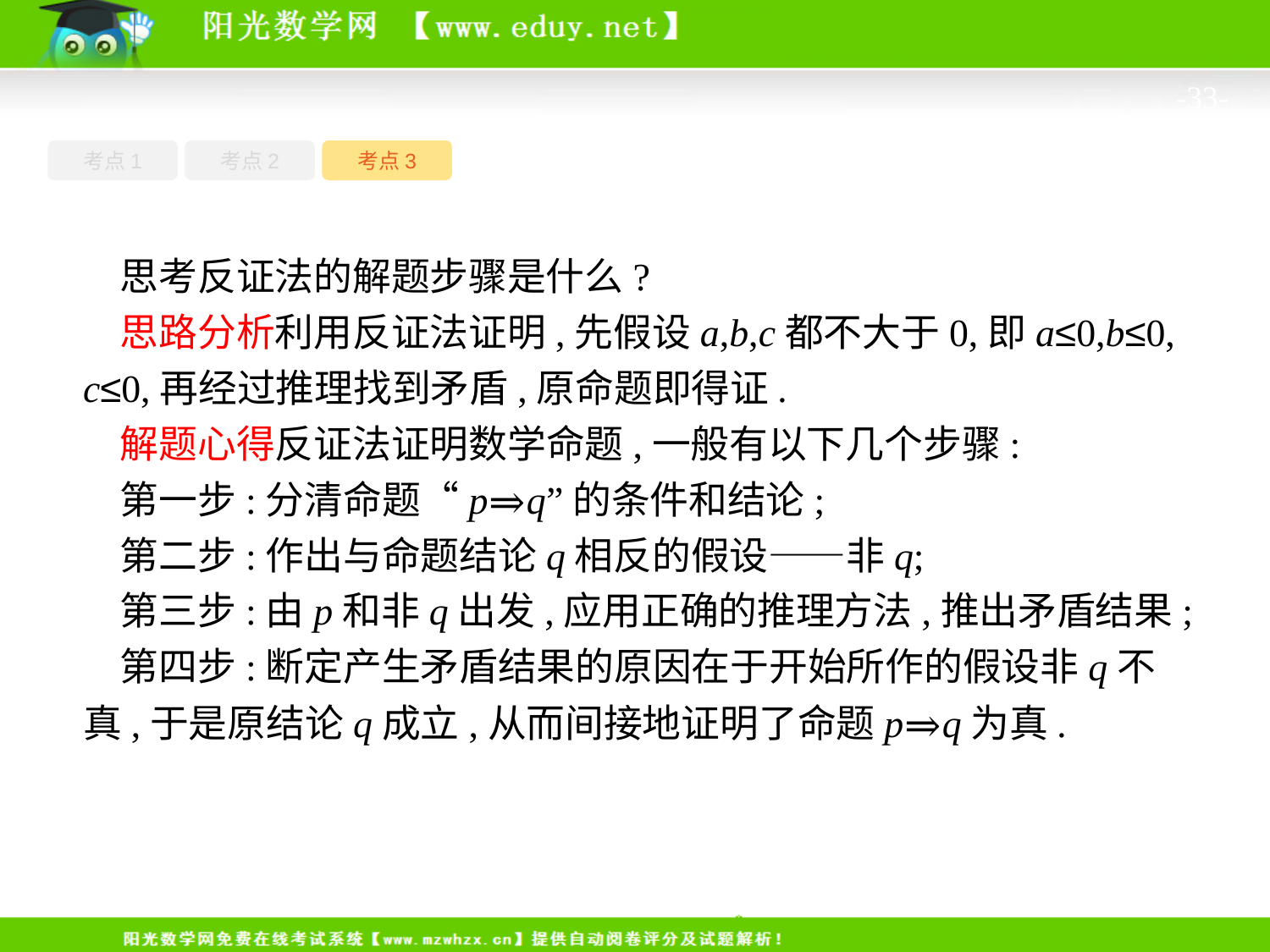

-33-
考点1
考点3
考点2
思考反证法的解题步骤是什么?
思路分析利用反证法证明,先假设a,b,c都不大于0,即a≤0,b≤0, c≤0,再经过推理找到矛盾,原命题即得证.
解题心得反证法证明数学命题,一般有以下几个步骤:
第一步:分清命题“p⇒q”的条件和结论;
第二步:作出与命题结论q相反的假设——非q;
第三步:由p和非q出发,应用正确的推理方法,推出矛盾结果;
第四步:断定产生矛盾结果的原因在于开始所作的假设非q不真,于是原结论q成立,从而间接地证明了命题p⇒q为真.